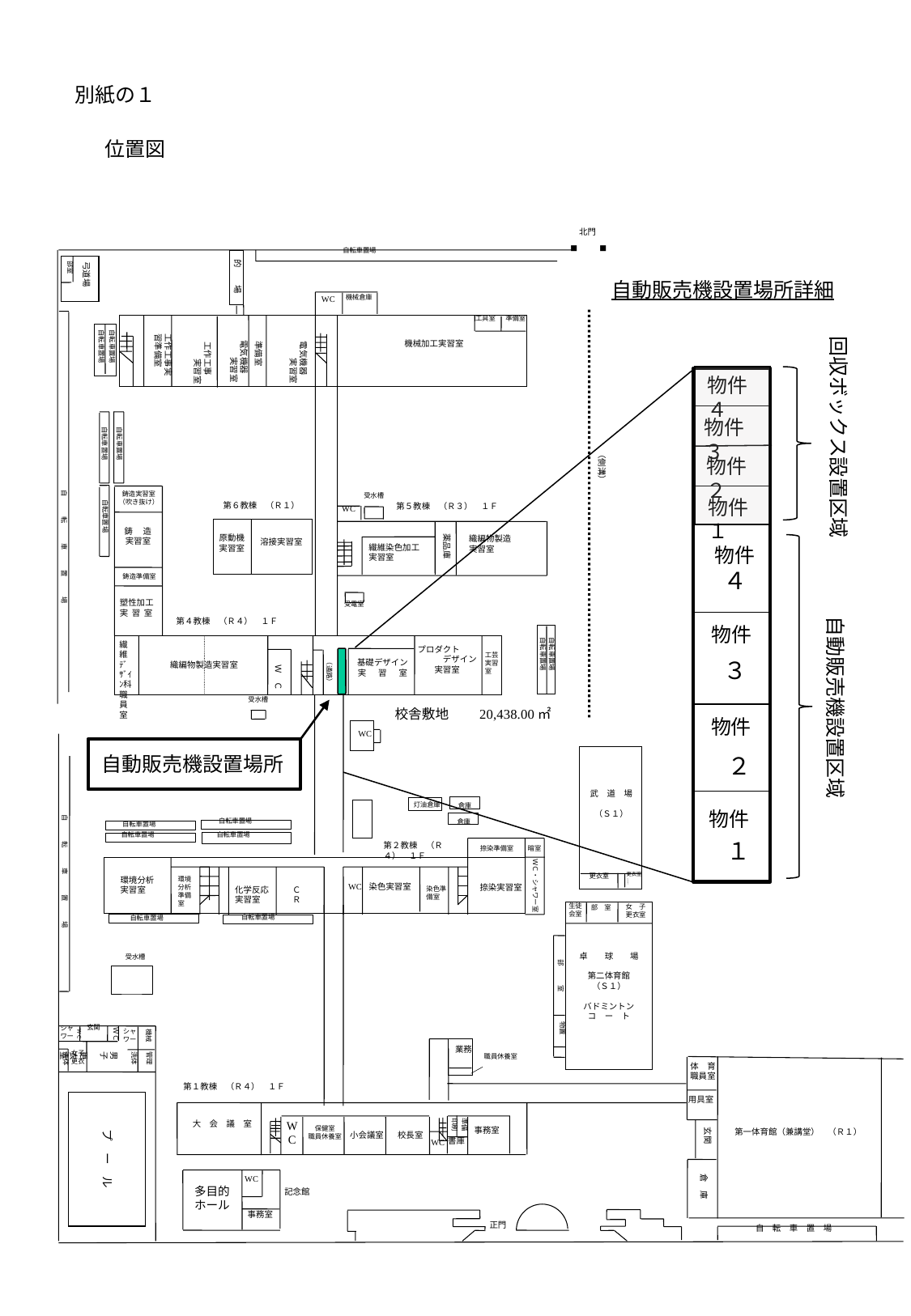

別紙の１
　位置図
北門
■
■
自転車置場

的　　場
部室
弓道場

自動販売機設置場所詳細

WC
機械倉庫

　回収ボックス設置区域

工具室　　準備室

　　準備室

自転車置場
自転車置場
工作工事実習準備室

電気機器　　　実習室
電気機器　　　　実習室
工作工事　　　実習室
機械加工実習室

物件４

物件３

自転車置場
自転車置場
（側溝）
物件２
自　　　転　　　車　　　置　　　場

受水槽

物件１
鋳造実習室
（吹き抜け）
自転車置場
第６教棟　（Ｒ１）
第５教棟　（Ｒ３）　１Ｆ
WC

鋳　 造
実習室

原動機
実習室
薬品庫
織編物製造
実習室
溶接実習室
繊維染色加工
実習室

物件

４

鋳造準備室

　自動販売機設置区域

塑性加工
実  習  室

受電室

第４教棟　（Ｒ４）　１Ｆ
物件

自転車置場
自転車置場
繊維
ﾃﾞｻﾞｲﾝ科職員室

プロダクト
　　　デザイン
　　実習室

工芸
実習
室

３

基礎デザイン
実　  習  　室

（通路）
Ｗ　Ｃ
織編物製造実習室

受水槽

校舎敷地　　20,438.00㎡
物件

　WC

２
自動販売機設置場所

武　道　場

（Ｓ１）

灯油倉庫

倉庫

物件
自　　　転　　　車　　　置　　　場
倉庫

自転車置場

自転車置場

自転車置場
自転車置場
１
第２教棟　（Ｒ４）　１Ｆ

捺染準備室
暗室

ＷＣ・シャワー室

環境分析実習室
環境分析準備室

更衣室
更衣室
シャワー

化学反応実習室
ＣＲ
　WC
染色実習室
染色準備室
捺染実習室

生徒
会室
女　子
更衣室

部　室

自転車置場
自転車置場

卓　　球　　場

第二体育館
（Ｓ１）

バドミントン
コ　ー　ト
受水槽
部　　　室

物置

シャ
ワー
玄関
シャ
ワー
ＷＣ
機械
ＷＣ

業務

男子　更衣室
女子更衣

洗体
洗体
管理

職員休養室

体　育
職員室

第１教棟　（Ｒ４）　１Ｆ

用具室

印刷
準備
W
C
大　会　議　室

保健室
職員休養室

玄関
事務室

プ　ー　ル

第一体育館（兼講堂）　（Ｒ１）

小会議室
校長室

書庫

WC

倉　庫
WC

多目的
ホール
記念館

事務室

正門
自　転　車　置　場